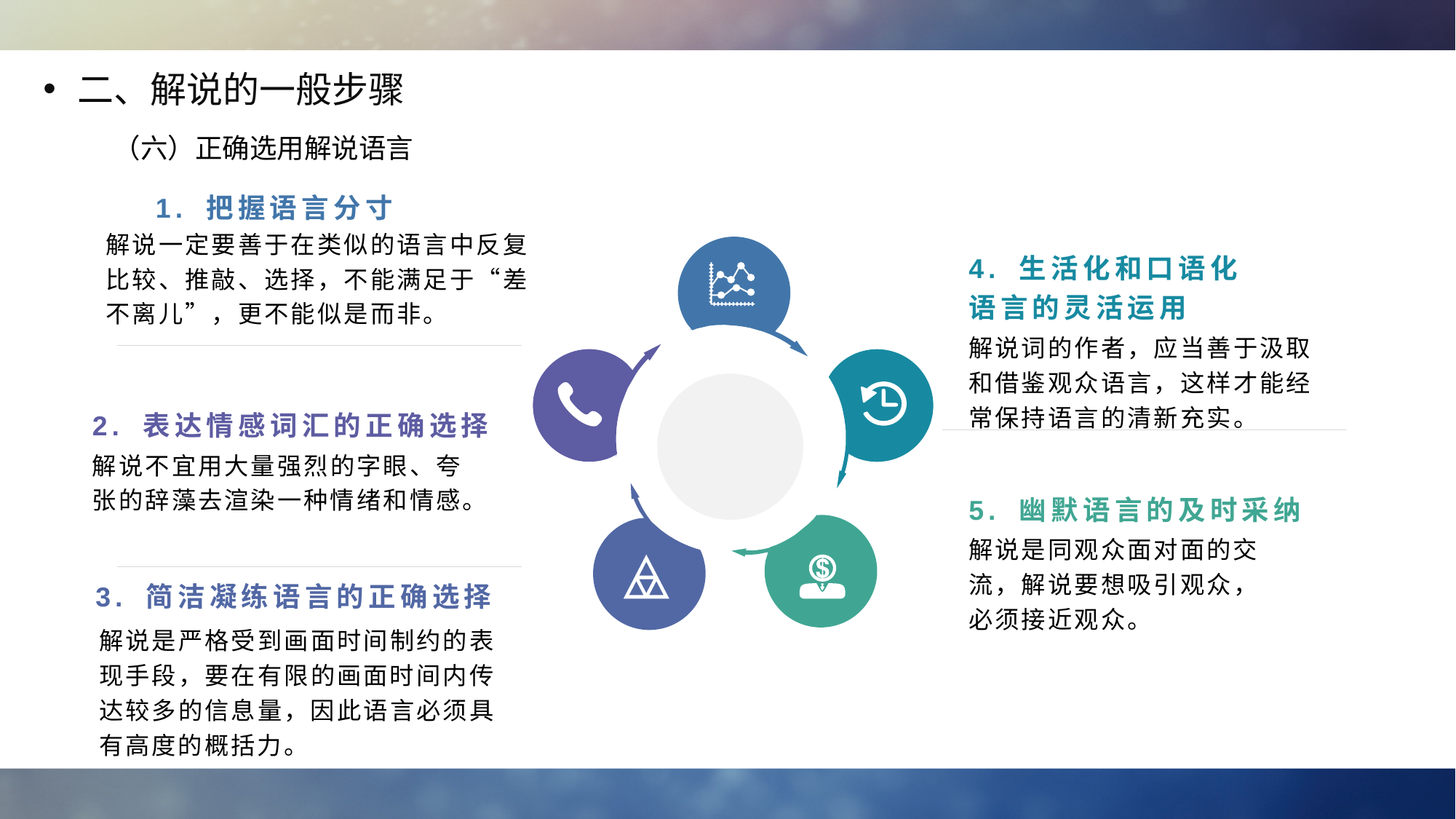

二、解说的一般步骤
（六）正确选用解说语言
1. 把握语言分寸
4. 生活化和口语化语言的灵活运用
解说一定要善于在类似的语言中反复比较、推敲、选择，不能满足于“差不离儿”，更不能似是而非。

解说词的作者，应当善于汲取和借鉴观众语言，这样才能经常保持语言的清新充实。

2. 表达情感词汇的正确选择
解说不宜用大量强烈的字眼、夸张的辞藻去渲染一种情绪和情感。
5. 幽默语言的及时采纳

解说是同观众面对面的交流，解说要想吸引观众，必须接近观众。

3. 简洁凝练语言的正确选择
解说是严格受到画面时间制约的表现手段，要在有限的画面时间内传达较多的信息量，因此语言必须具有高度的概括力。